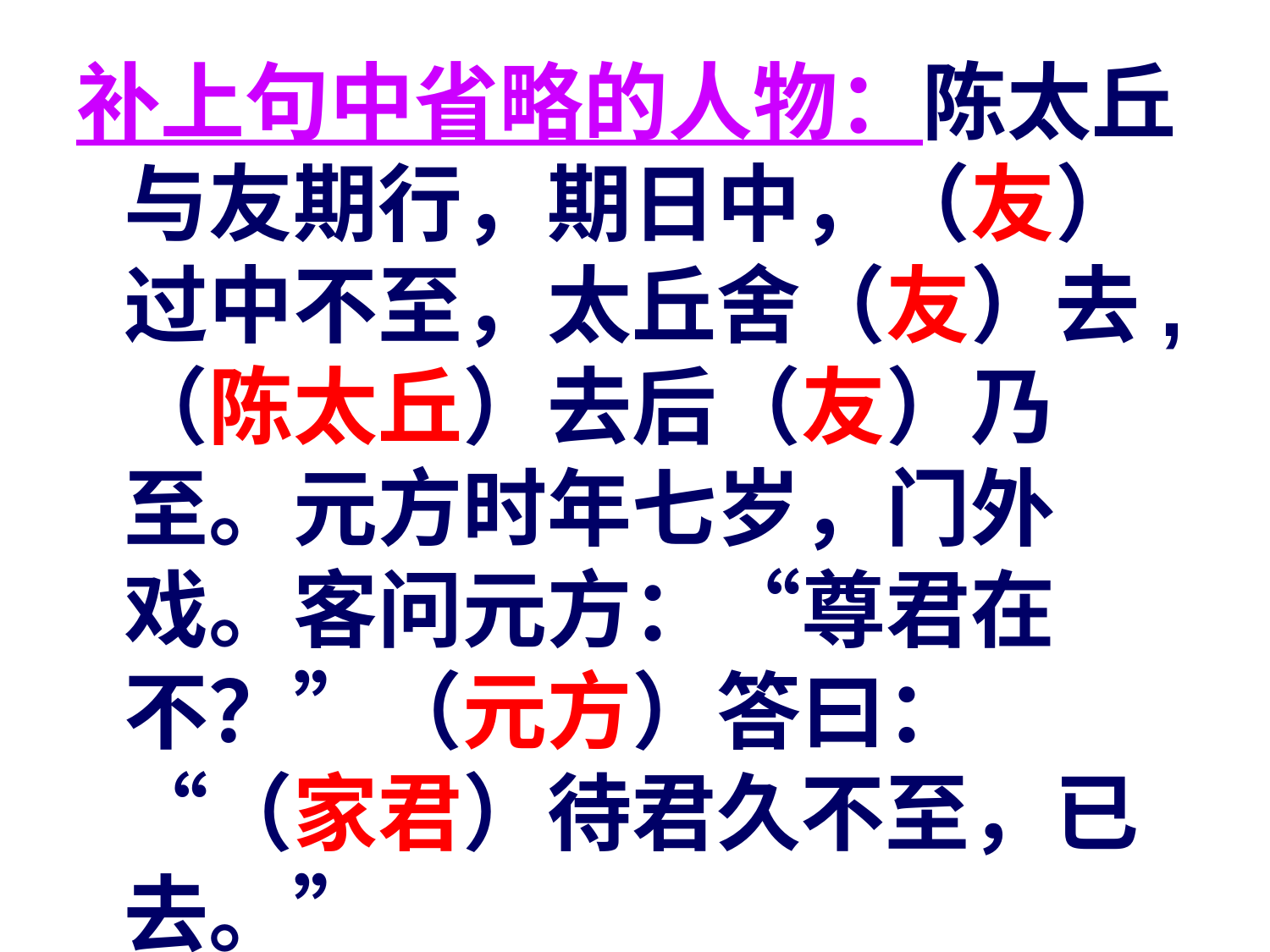

补上句中省略的人物：陈太丘与友期行，期日中，（友）过中不至，太丘舍（友）去,（陈太丘）去后（友）乃至。元方时年七岁，门外戏。客问元方：“尊君在不？”（元方）答曰：“（家君）待君久不至，已去。”